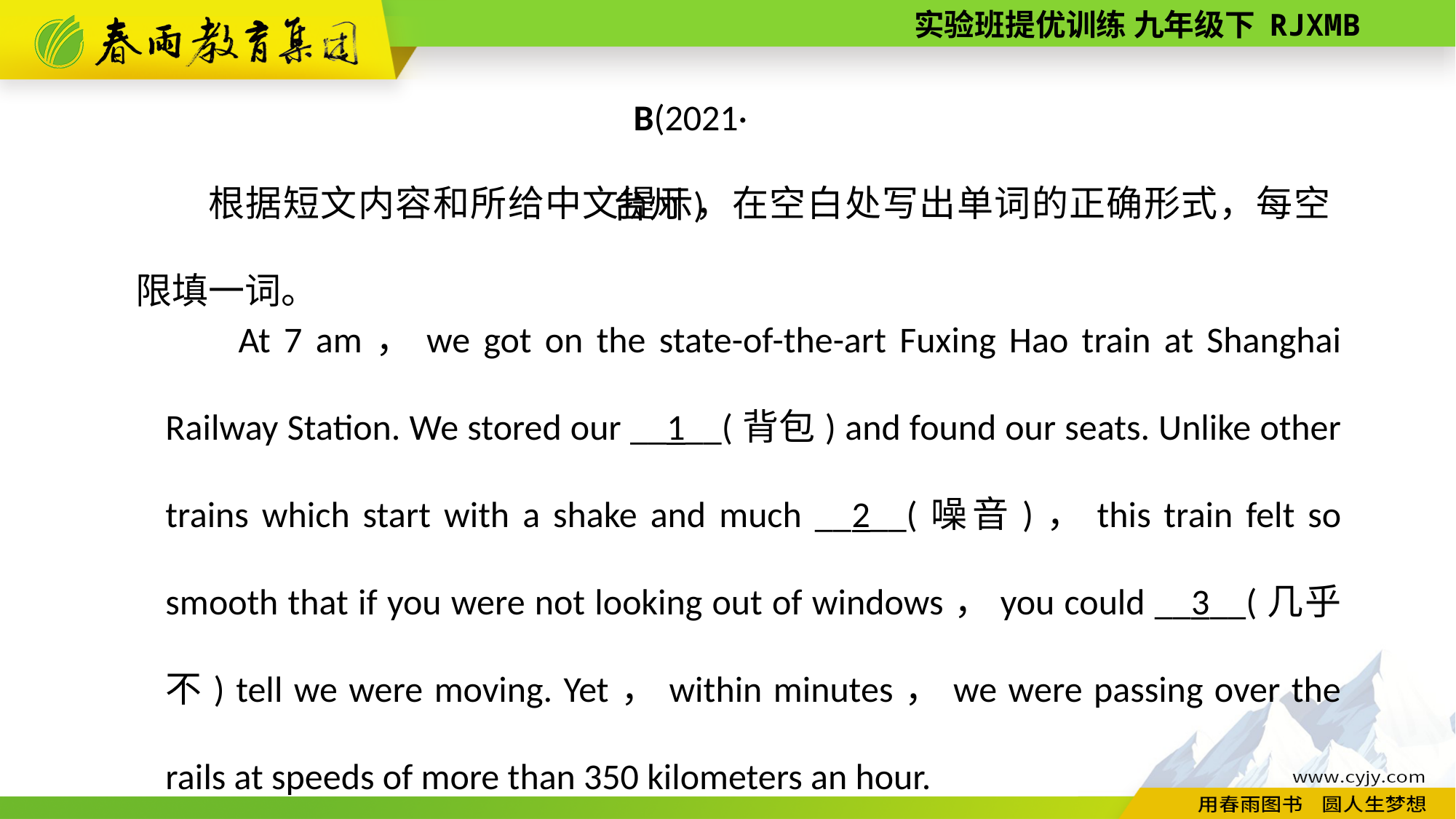

B(2021·台州)
根据短文内容和所给中文提示，在空白处写出单词的正确形式，每空限填一词。
At 7 am，we got on the state-­of­-the­-art Fuxing Hao train at Shanghai Railway Station. We stored our __1__(背包) and found our seats. Unlike other trains which start with a shake and much __2__(噪音)，this train felt so smooth that if you were not looking out of windows，you could __3__(几乎不) tell we were moving. Yet，within minutes，we were passing over the rails at speeds of more than 350 kilometers an hour.